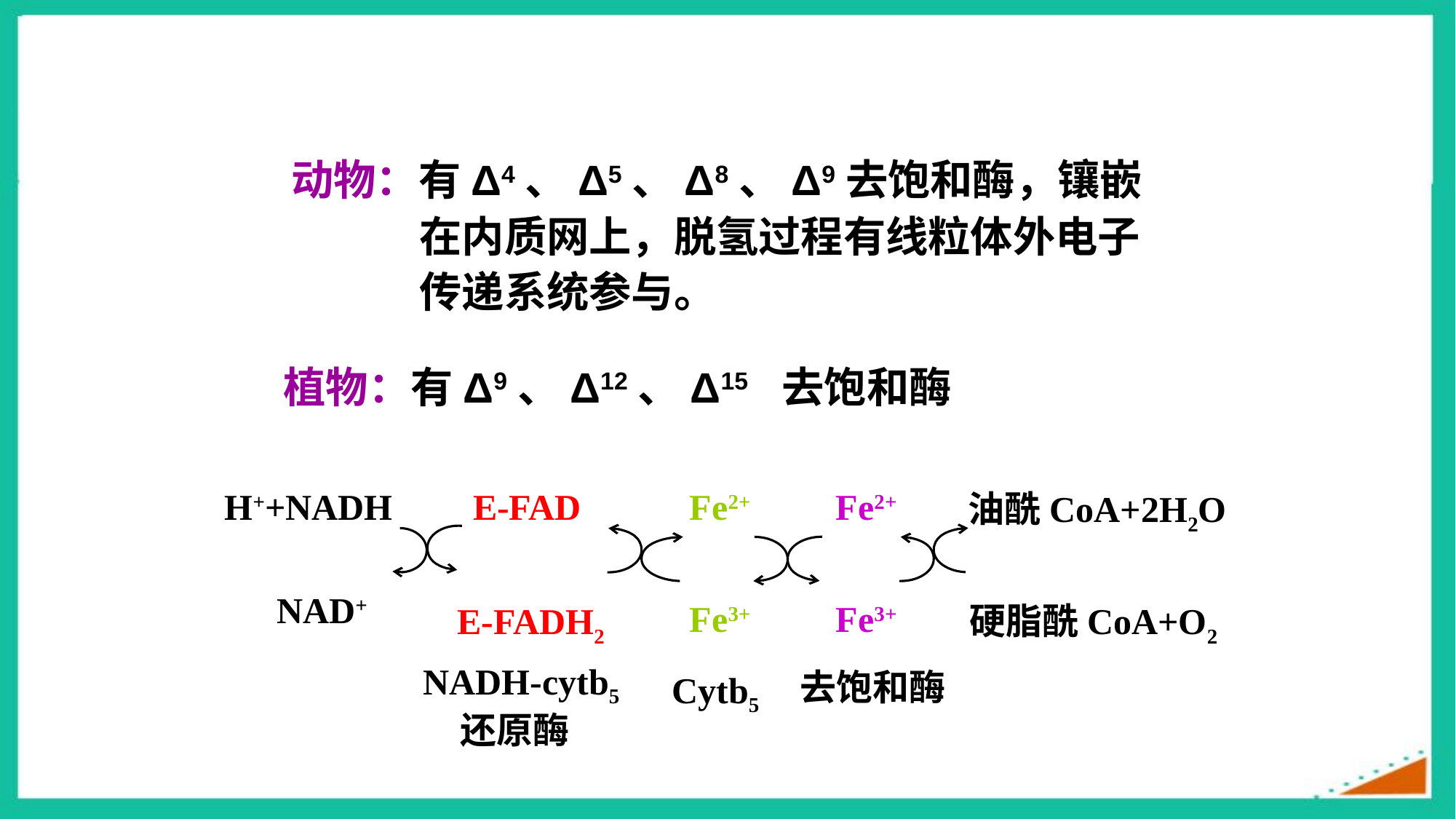

动物：有Δ4、Δ5、Δ8、Δ9去饱和酶，镶嵌在内质网上，脱氢过程有线粒体外电子传递系统参与。
植物：有Δ9、Δ12、Δ15  去饱和酶
H++NADH
E-FAD
Fe2+
Fe2+
油酰CoA+2H2O

NAD+
Fe3+
Fe3+
硬脂酰CoA+O2
E-FADH2
NADH-cytb5
      还原酶
去饱和酶
Cytb5